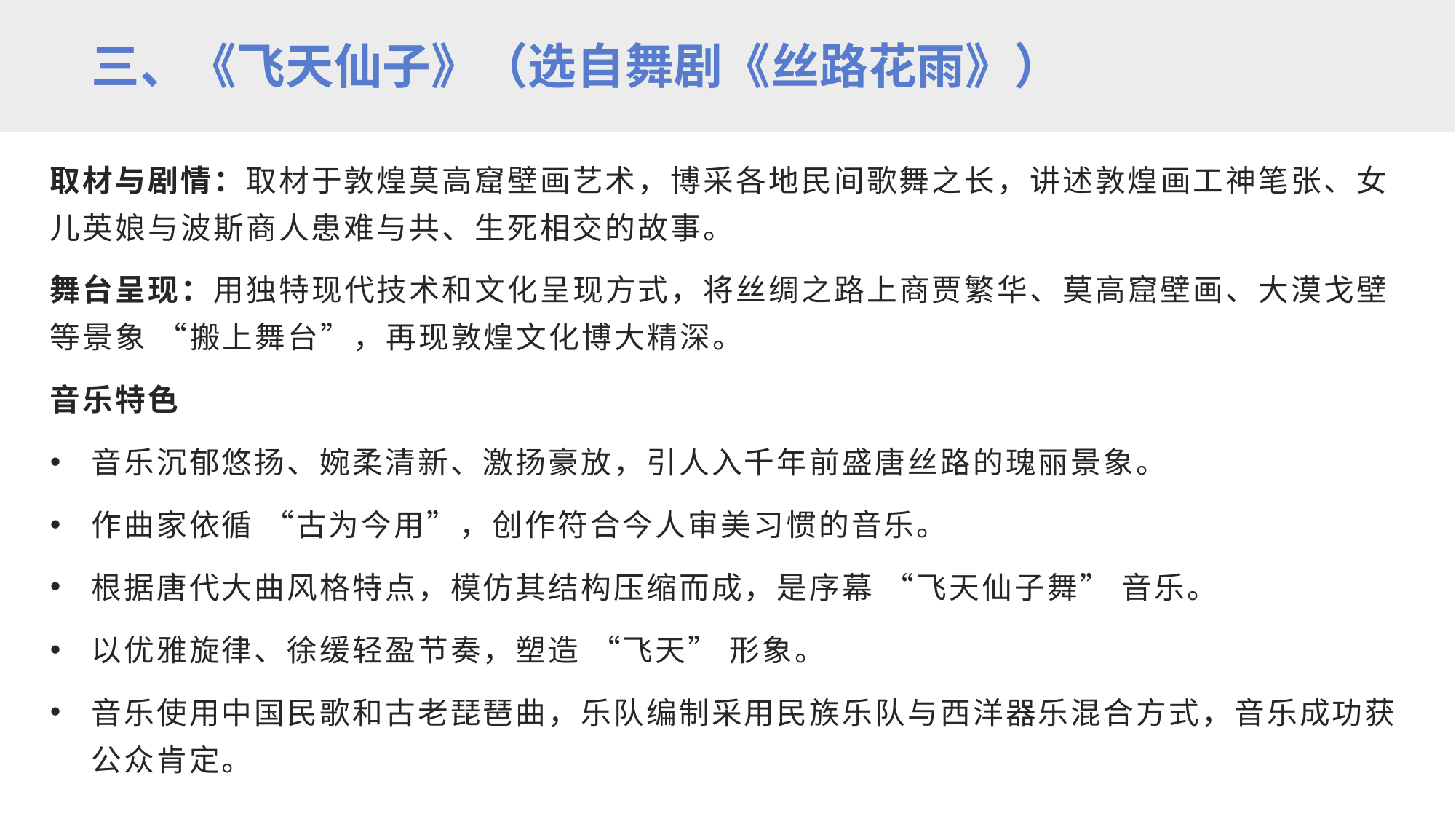

三、《飞天仙子》（选自舞剧《丝路花雨》）
取材与剧情：取材于敦煌莫高窟壁画艺术，博采各地民间歌舞之长，讲述敦煌画工神笔张、女儿英娘与波斯商人患难与共、生死相交的故事。
舞台呈现：用独特现代技术和文化呈现方式，将丝绸之路上商贾繁华、莫高窟壁画、大漠戈壁等景象 “搬上舞台”，再现敦煌文化博大精深。
音乐特色
音乐沉郁悠扬、婉柔清新、激扬豪放，引人入千年前盛唐丝路的瑰丽景象。
作曲家依循 “古为今用”，创作符合今人审美习惯的音乐。
根据唐代大曲风格特点，模仿其结构压缩而成，是序幕 “飞天仙子舞” 音乐。
以优雅旋律、徐缓轻盈节奏，塑造 “飞天” 形象。
音乐使用中国民歌和古老琵琶曲，乐队编制采用民族乐队与西洋器乐混合方式，音乐成功获公众肯定。